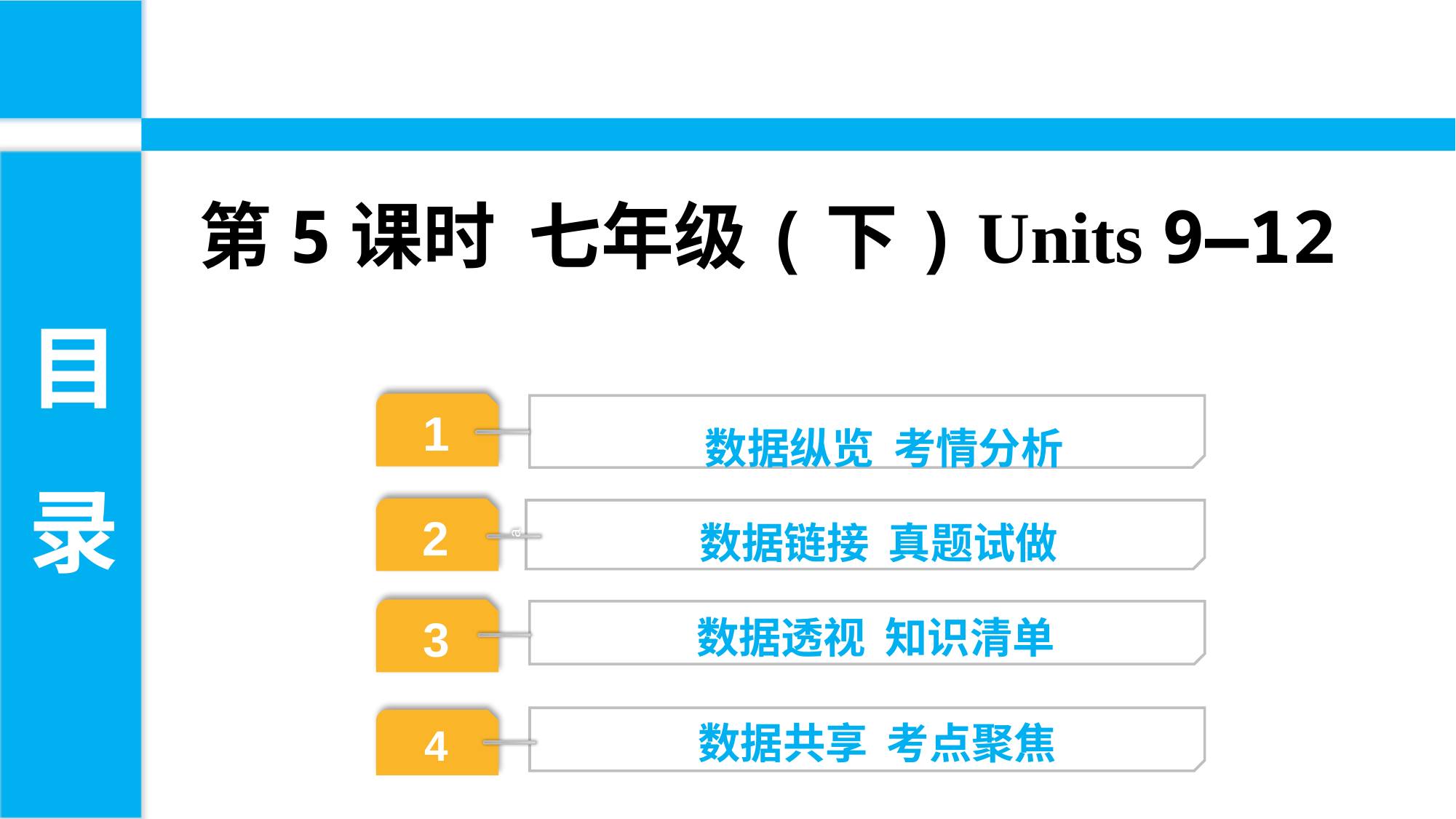

第5课时  七年级(下) Units 9—12

目
录
数据纵览  考情分析
1

       数据链接  真题试做
2

a
      数据透视  知识清单
3

       数据共享  考点聚焦

4